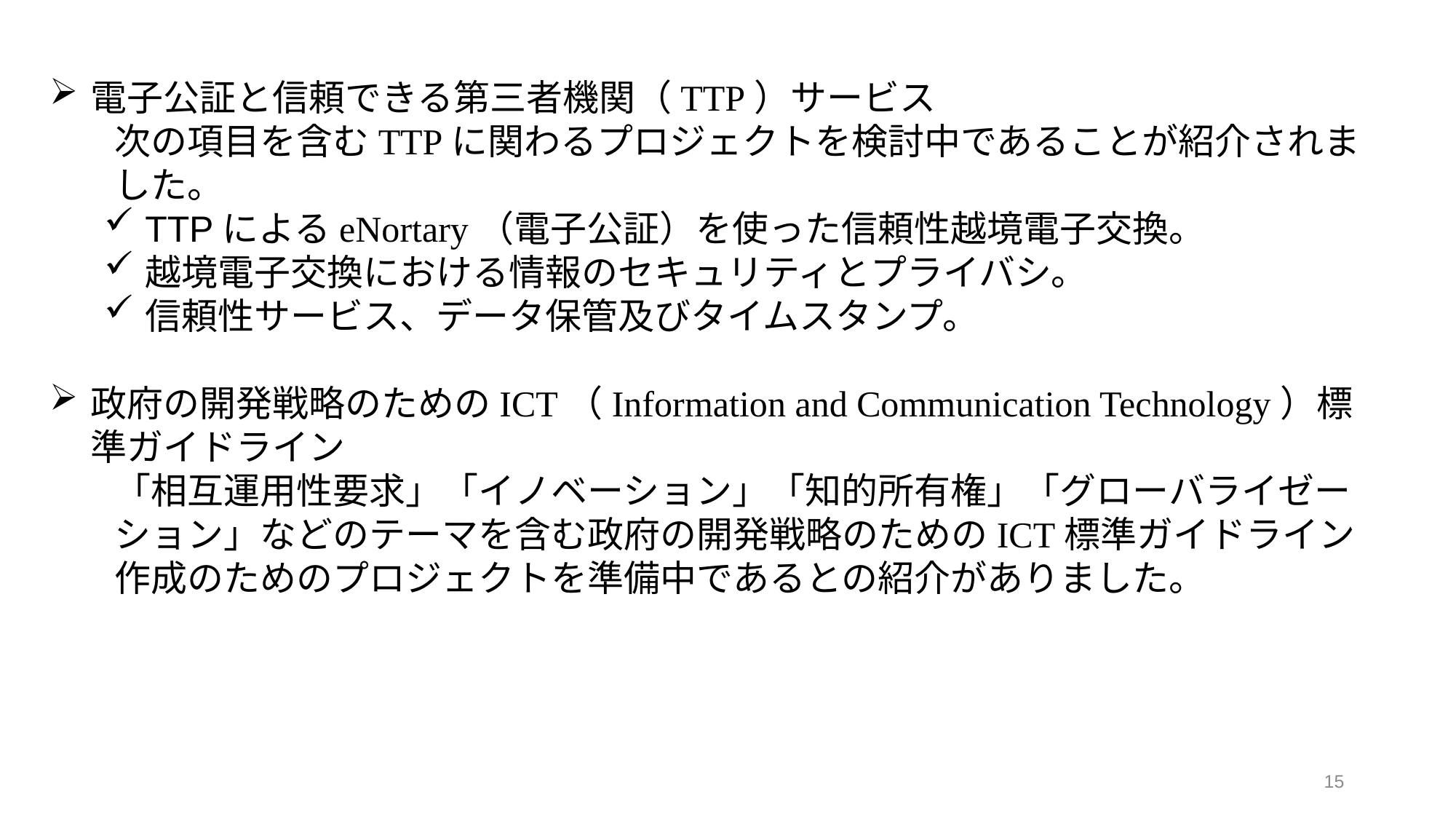

電子公証と信頼できる第三者機関（TTP）サービス
次の項目を含むTTPに関わるプロジェクトを検討中であることが紹介されました。
TTPによるeNortary（電子公証）を使った信頼性越境電子交換。
越境電子交換における情報のセキュリティとプライバシ。
信頼性サービス、データ保管及びタイムスタンプ。

政府の開発戦略のためのICT（Information and Communication Technology）標準ガイドライン
「相互運用性要求」「イノベーション」「知的所有権」「グローバライゼーション」などのテーマを含む政府の開発戦略のためのICT標準ガイドライン作成のためのプロジェクトを準備中であるとの紹介がありました。

15